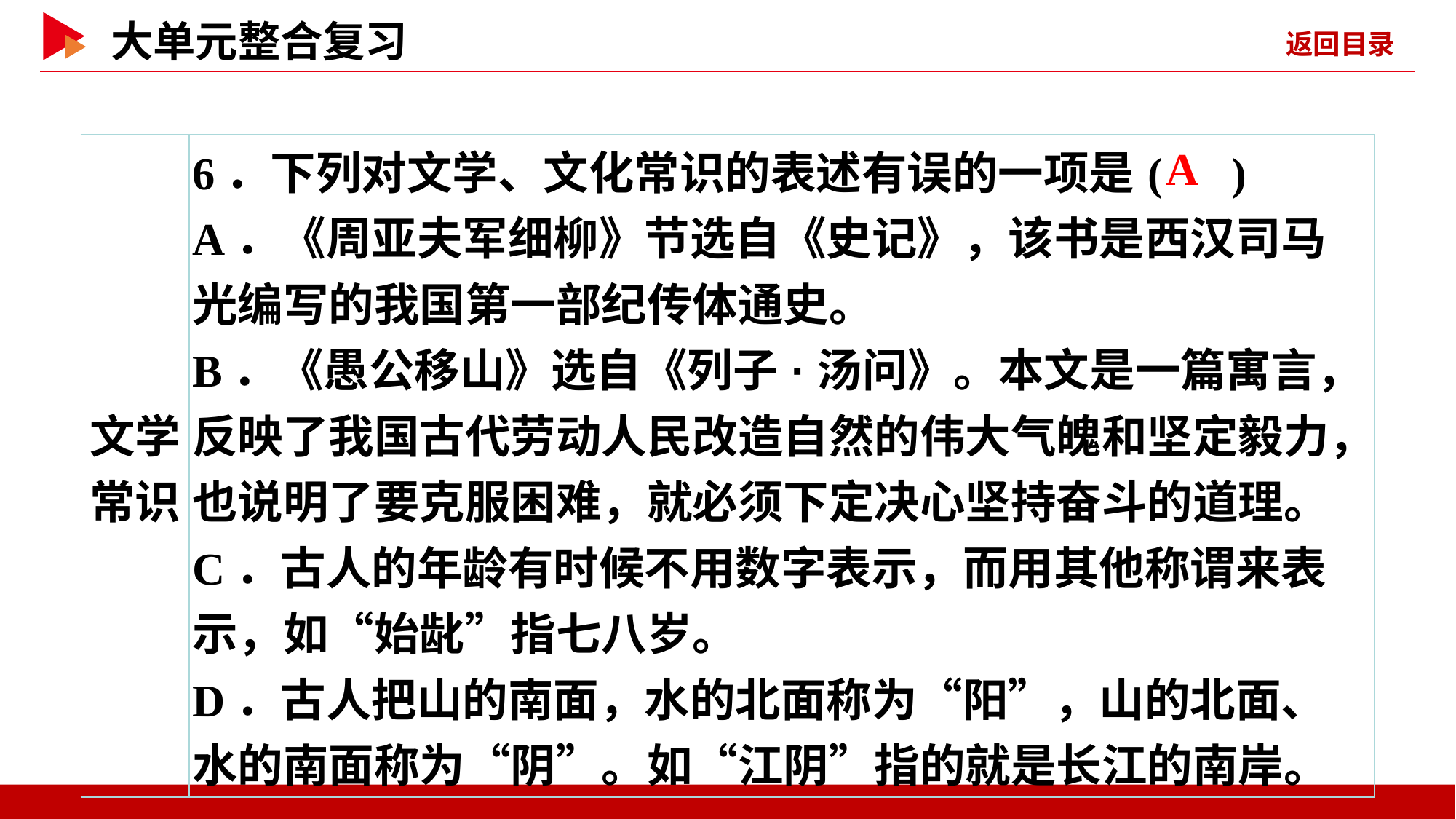

| 文学 常识 | 6．下列对文学、文化常识的表述有误的一项是( ) A．《周亚夫军细柳》节选自《史记》，该书是西汉司马光编写的我国第一部纪传体通史。 B．《愚公移山》选自《列子·汤问》。本文是一篇寓言，反映了我国古代劳动人民改造自然的伟大气魄和坚定毅力，也说明了要克服困难，就必须下定决心坚持奋斗的道理。 C．古人的年龄有时候不用数字表示，而用其他称谓来表示，如“始龀”指七八岁。 D．古人把山的南面，水的北面称为“阳”，山的北面、水的南面称为“阴”。如“江阴”指的就是长江的南岸。 |
| --- | --- |
   A